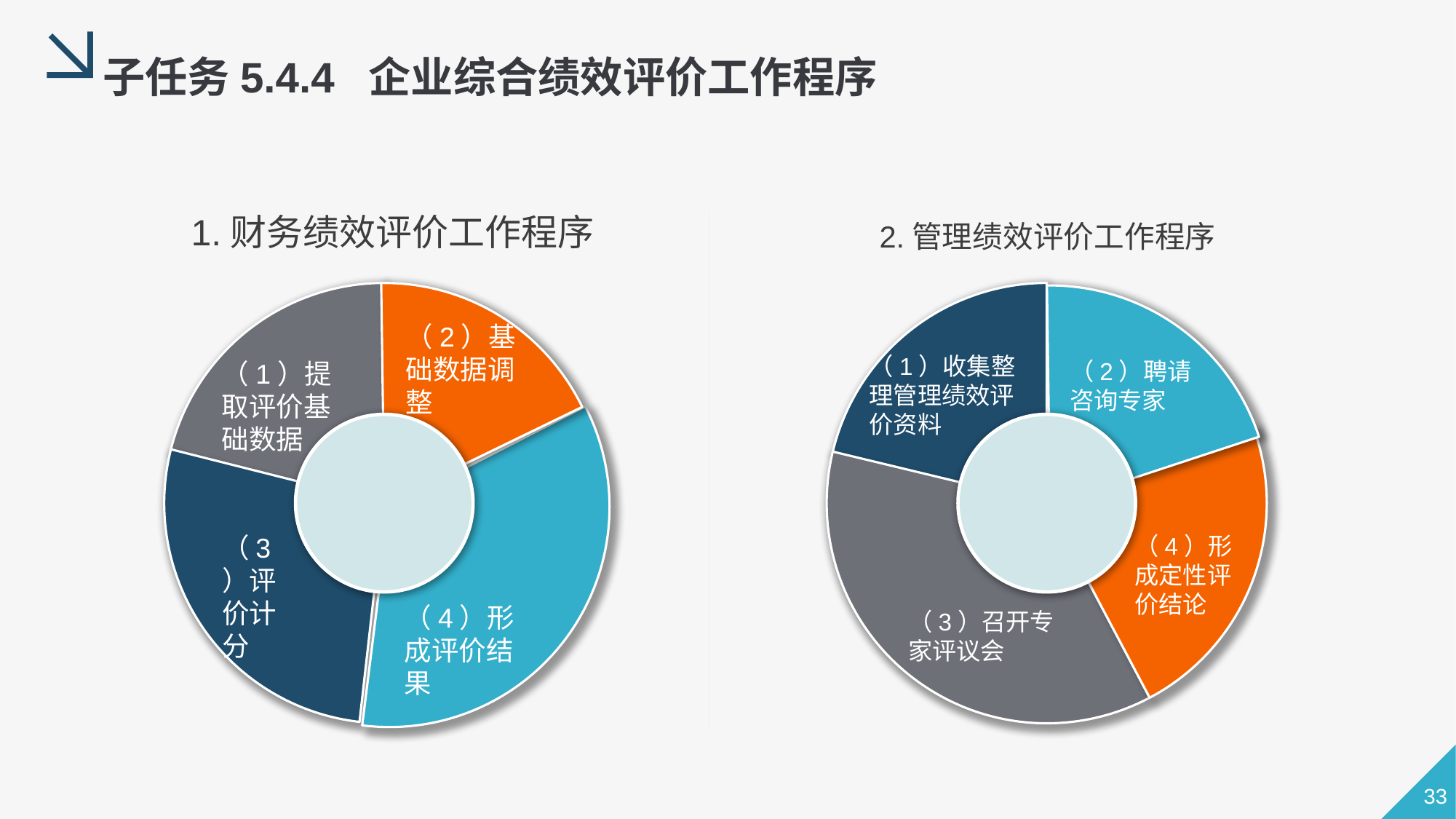

子任务5.4.4  企业综合绩效评价工作程序
1.财务绩效评价工作程序
2.管理绩效评价工作程序

（2）基础数据调整
（1）收集整理管理绩效评价资料
（2）聘请咨询专家
（1）提取评价基础数据

（3）评价计分
（4）形成定性评价结论
（4）形成评价结果
（3）召开专家评议会